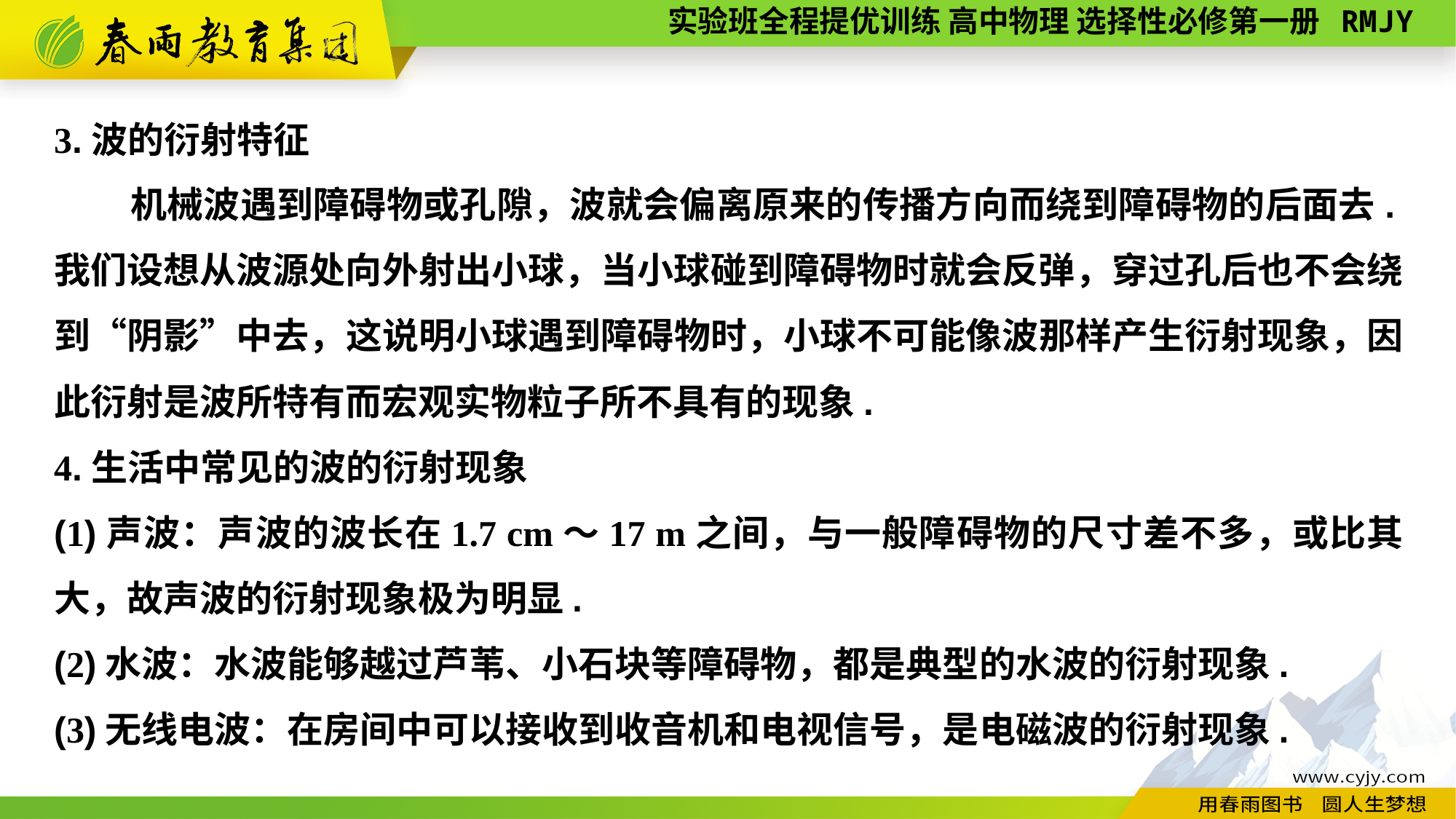

3.波的衍射特征
机械波遇到障碍物或孔隙，波就会偏离原来的传播方向而绕到障碍物的后面去.我们设想从波源处向外射出小球，当小球碰到障碍物时就会反弹，穿过孔后也不会绕到“阴影”中去，这说明小球遇到障碍物时，小球不可能像波那样产生衍射现象，因此衍射是波所特有而宏观实物粒子所不具有的现象.
4.生活中常见的波的衍射现象
(1)声波：声波的波长在1.7 cm～17 m之间，与一般障碍物的尺寸差不多，或比其大，故声波的衍射现象极为明显.
(2)水波：水波能够越过芦苇、小石块等障碍物，都是典型的水波的衍射现象.
(3)无线电波：在房间中可以接收到收音机和电视信号，是电磁波的衍射现象.